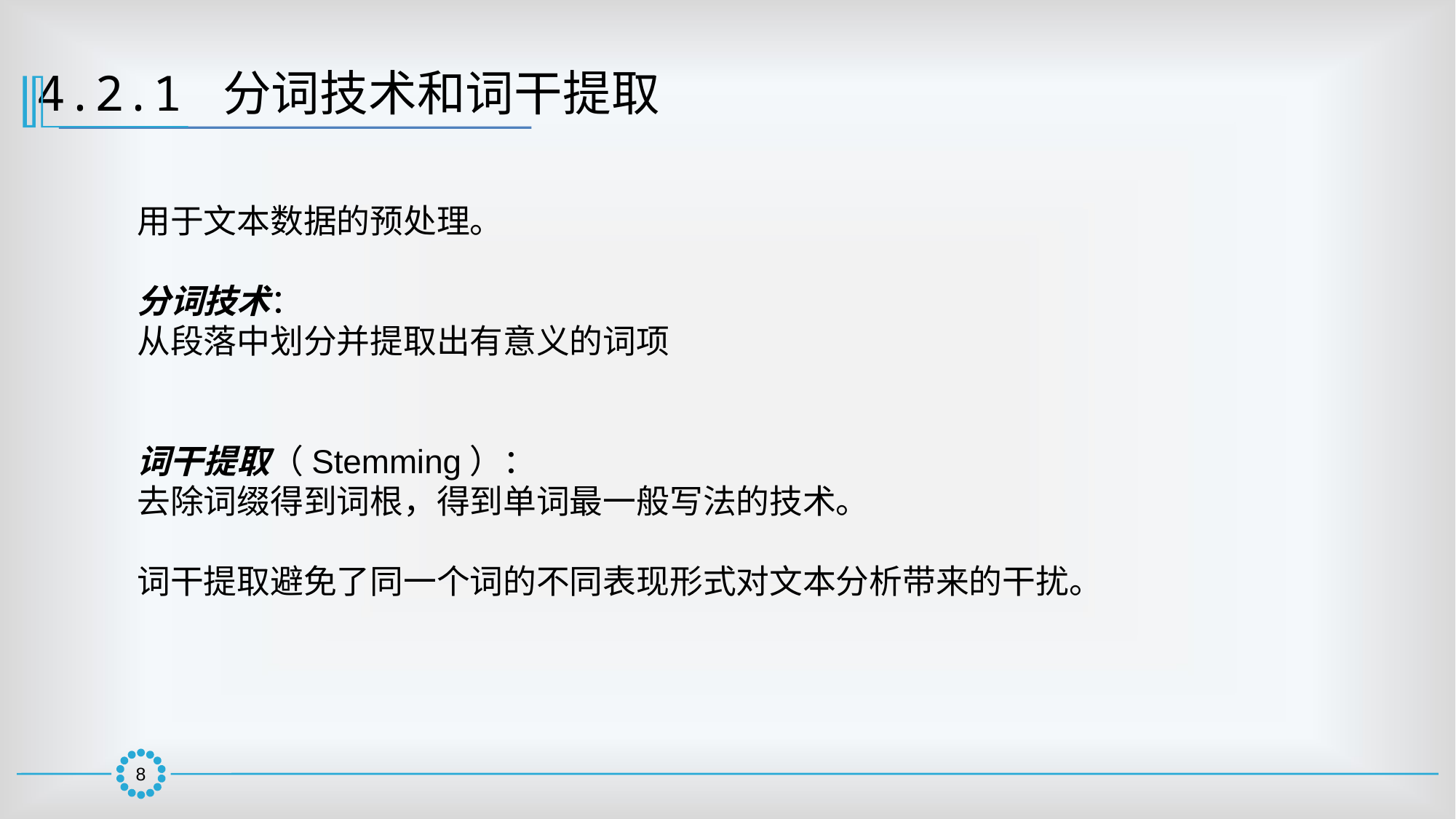

4.2.1 分词技术和词干提取

用于文本数据的预处理。

分词技术：
从段落中划分并提取出有意义的词项

词干提取（Stemming）：
去除词缀得到词根，得到单词最一般写法的技术。

词干提取避免了同一个词的不同表现形式对文本分析带来的干扰。

8